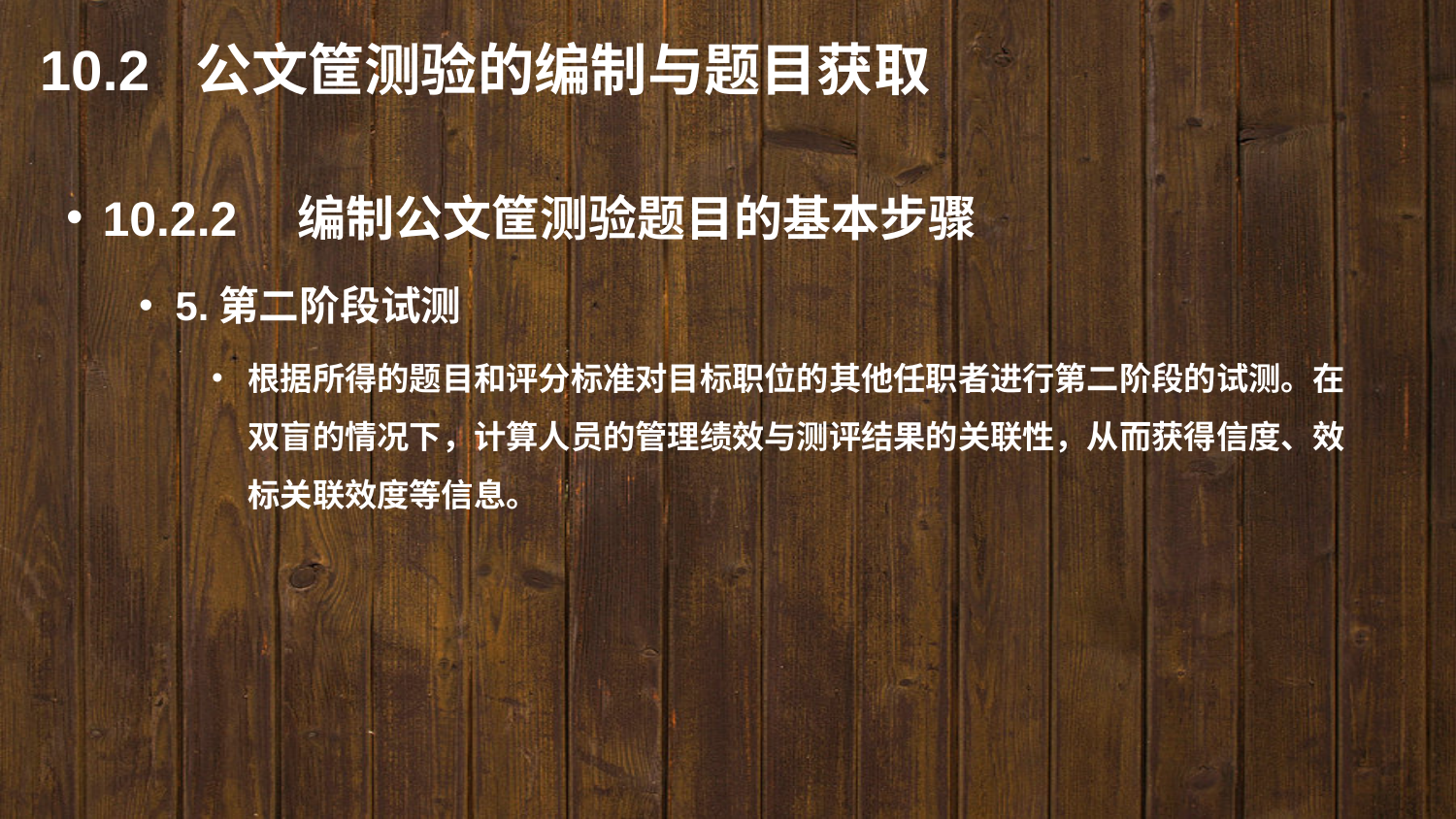

10.2  公文筐测验的编制与题目获取
10.2.2　编制公文筐测验题目的基本步骤
5.第二阶段试测
根据所得的题目和评分标准对目标职位的其他任职者进行第二阶段的试测。在双盲的情况下，计算人员的管理绩效与测评结果的关联性，从而获得信度、效标关联效度等信息。